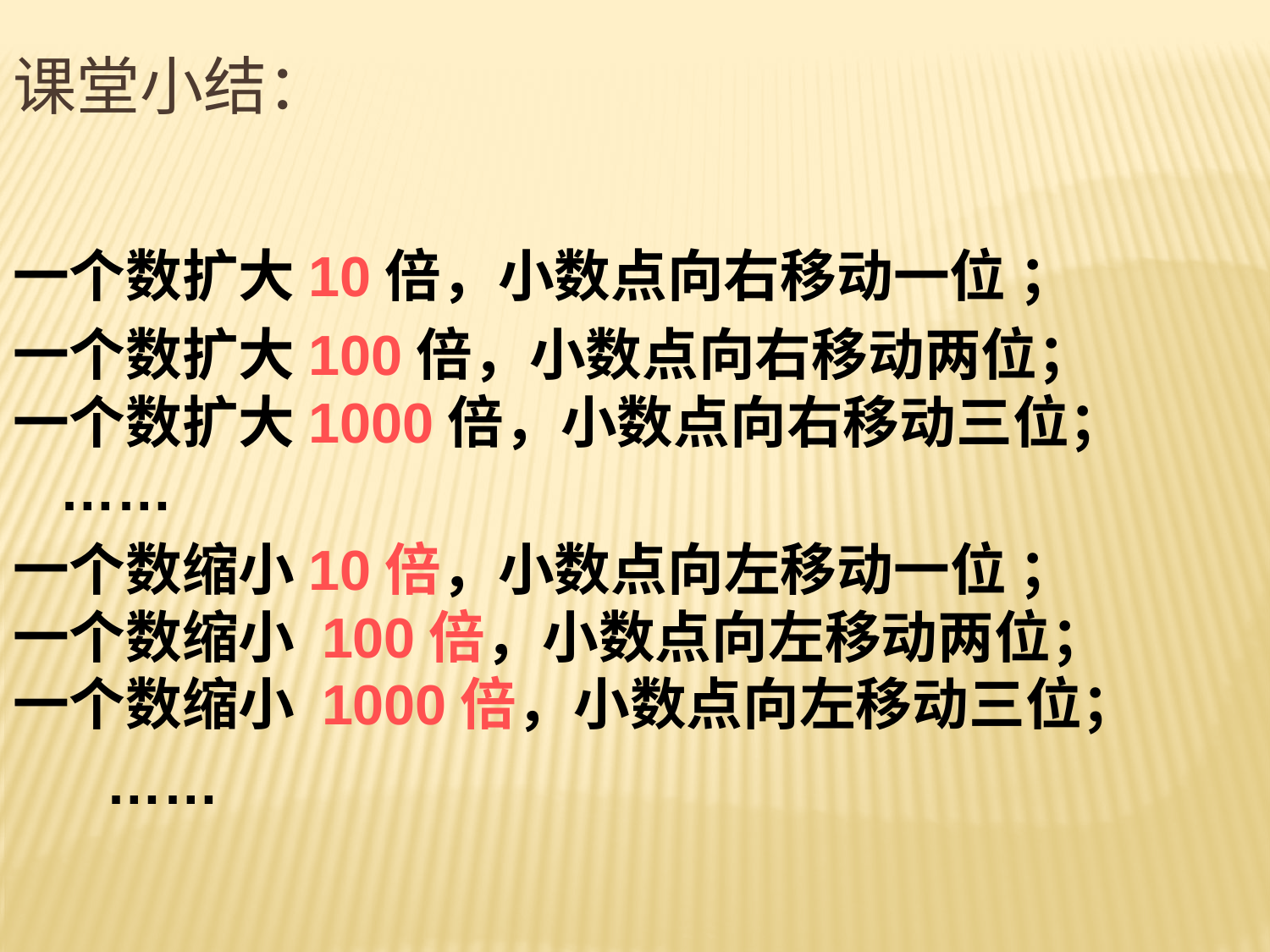

课堂小结：

一个数扩大10倍，小数点向右移动一位 ；
一个数扩大100倍，小数点向右移动两位；
一个数扩大1000倍，小数点向右移动三位；
   ……
一个数缩小10倍，小数点向左移动一位 ；
一个数缩小 100倍，小数点向左移动两位；
一个数缩小 1000倍，小数点向左移动三位；
      ……